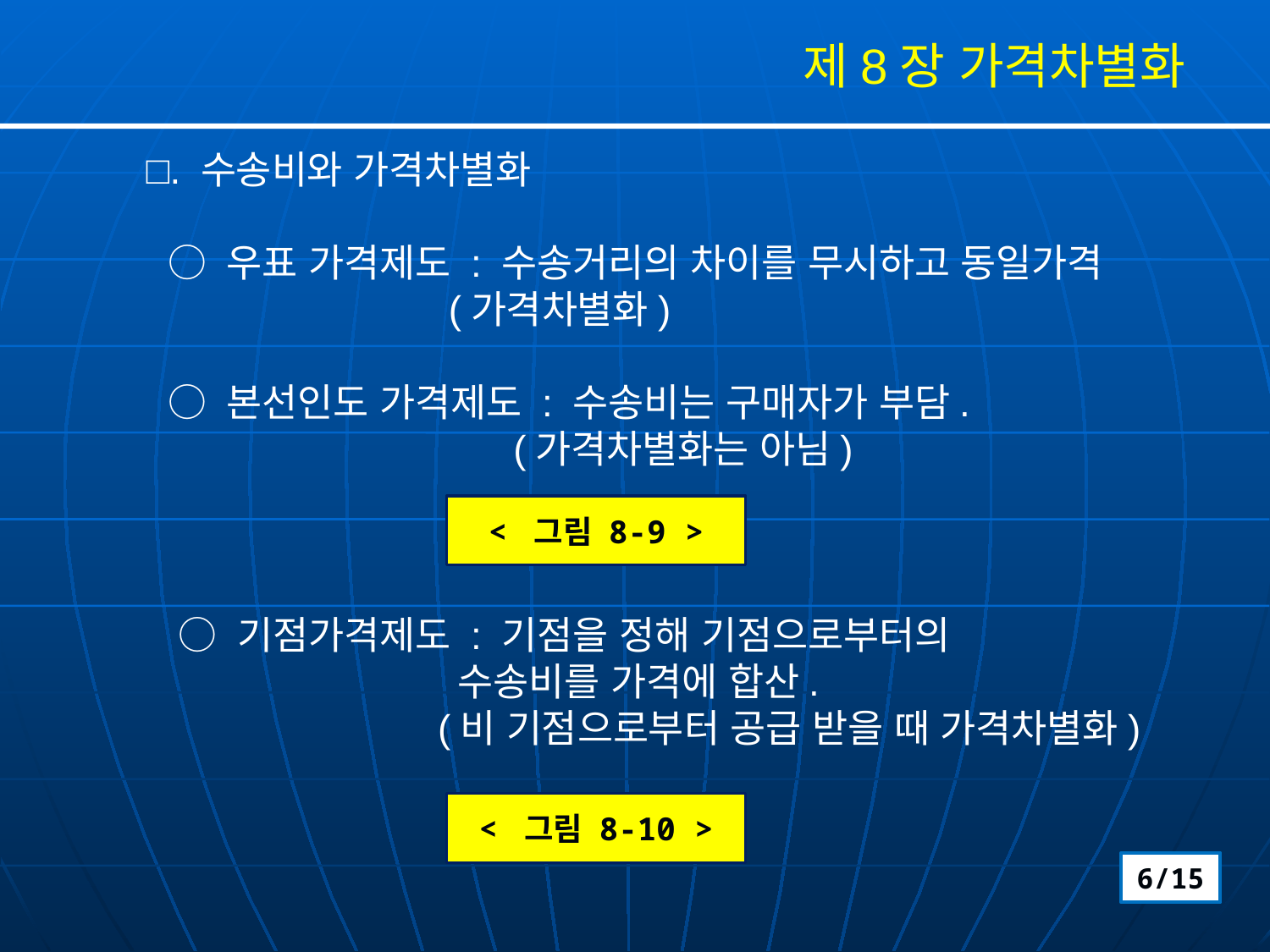

제8장 가격차별화

□. 수송비와 가격차별화

  ○ 우표 가격제도 : 수송거리의 차이를 무시하고 동일가격
                            (가격차별화)

  ○ 본선인도 가격제도 : 수송비는 구매자가 부담.
                                  (가격차별화는 아님)

   ○ 기점가격제도 : 기점을 정해 기점으로부터의
                            수송비를 가격에 합산.
                           (비 기점으로부터 공급 받을 때 가격차별화)

< 그림 8-9 >
< 그림 8-10 >
6/15